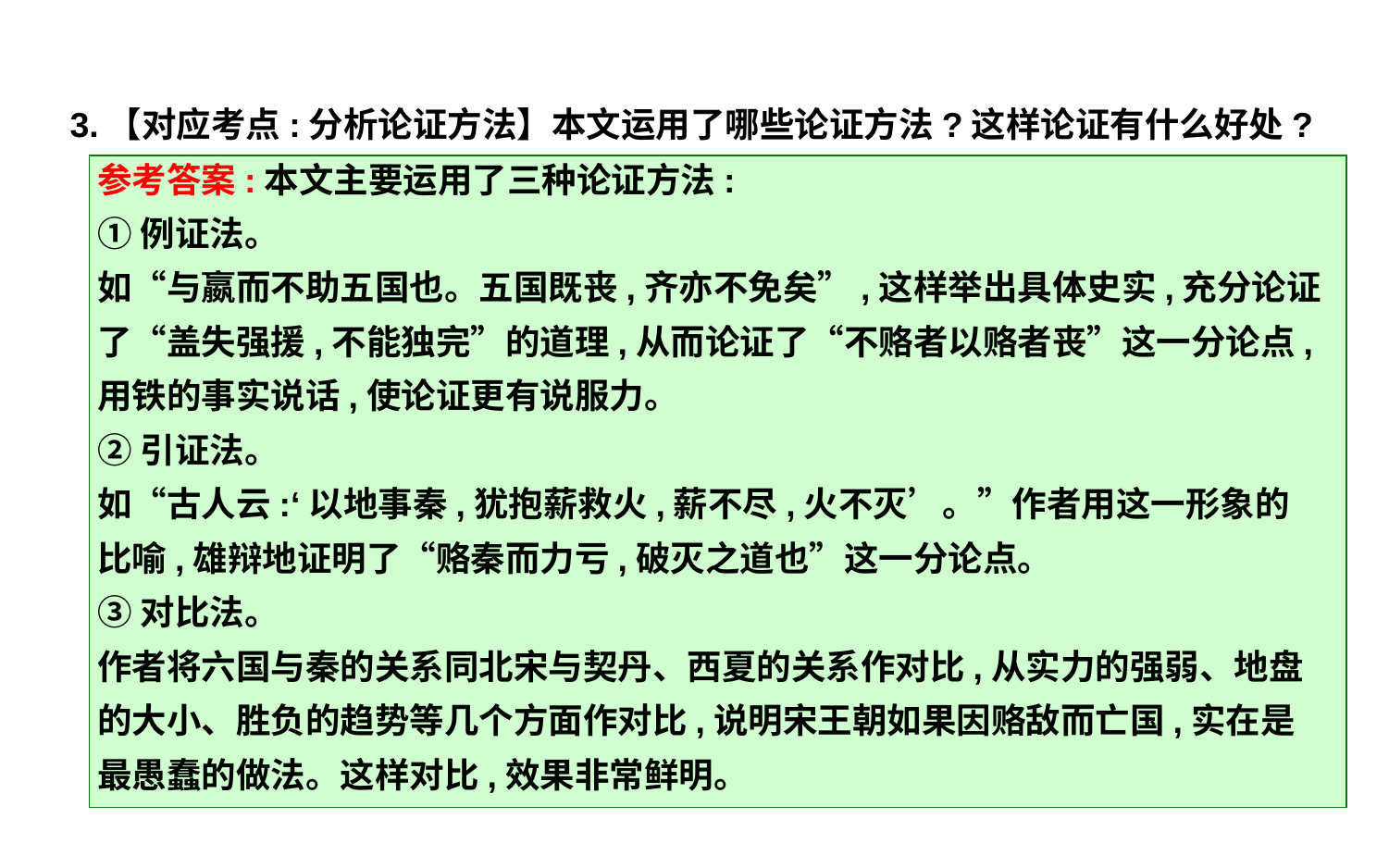

3.【对应考点:分析论证方法】本文运用了哪些论证方法?这样论证有什么好处?
参考答案:本文主要运用了三种论证方法:
①例证法。
如“与嬴而不助五国也。五国既丧,齐亦不免矣”,这样举出具体史实,充分论证了“盖失强援,不能独完”的道理,从而论证了“不赂者以赂者丧”这一分论点,用铁的事实说话,使论证更有说服力。
②引证法。
如“古人云:‘以地事秦,犹抱薪救火,薪不尽,火不灭’。”作者用这一形象的比喻,雄辩地证明了“赂秦而力亏,破灭之道也”这一分论点。
③对比法。
作者将六国与秦的关系同北宋与契丹、西夏的关系作对比,从实力的强弱、地盘的大小、胜负的趋势等几个方面作对比,说明宋王朝如果因赂敌而亡国,实在是最愚蠢的做法。这样对比,效果非常鲜明。